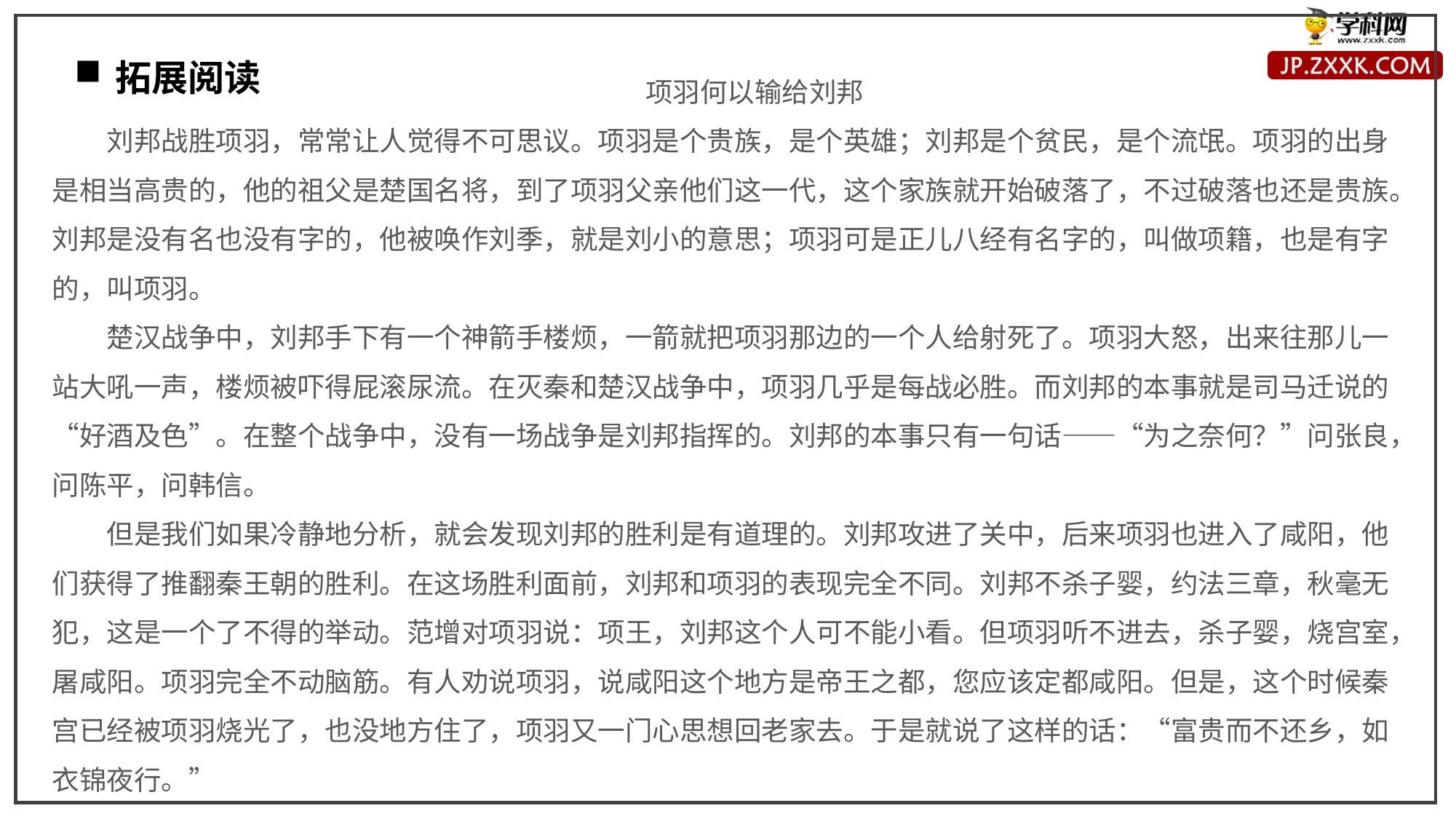

拓展阅读
项羽何以输给刘邦
刘邦战胜项羽，常常让人觉得不可思议。项羽是个贵族，是个英雄；刘邦是个贫民，是个流氓。项羽的出身是相当高贵的，他的祖父是楚国名将，到了项羽父亲他们这一代，这个家族就开始破落了，不过破落也还是贵族。刘邦是没有名也没有字的，他被唤作刘季，就是刘小的意思；项羽可是正儿八经有名字的，叫做项籍，也是有字的，叫项羽。
楚汉战争中，刘邦手下有一个神箭手楼烦，一箭就把项羽那边的一个人给射死了。项羽大怒，出来往那儿一站大吼一声，楼烦被吓得屁滚尿流。在灭秦和楚汉战争中，项羽几乎是每战必胜。而刘邦的本事就是司马迁说的“好酒及色”。在整个战争中，没有一场战争是刘邦指挥的。刘邦的本事只有一句话——“为之奈何？”问张良，问陈平，问韩信。
但是我们如果冷静地分析，就会发现刘邦的胜利是有道理的。刘邦攻进了关中，后来项羽也进入了咸阳，他们获得了推翻秦王朝的胜利。在这场胜利面前，刘邦和项羽的表现完全不同。刘邦不杀子婴，约法三章，秋毫无犯，这是一个了不得的举动。范增对项羽说：项王，刘邦这个人可不能小看。但项羽听不进去，杀子婴，烧宫室，屠咸阳。项羽完全不动脑筋。有人劝说项羽，说咸阳这个地方是帝王之都，您应该定都咸阳。但是，这个时候秦宫已经被项羽烧光了，也没地方住了，项羽又一门心思想回老家去。于是就说了这样的话：“富贵而不还乡，如衣锦夜行。”